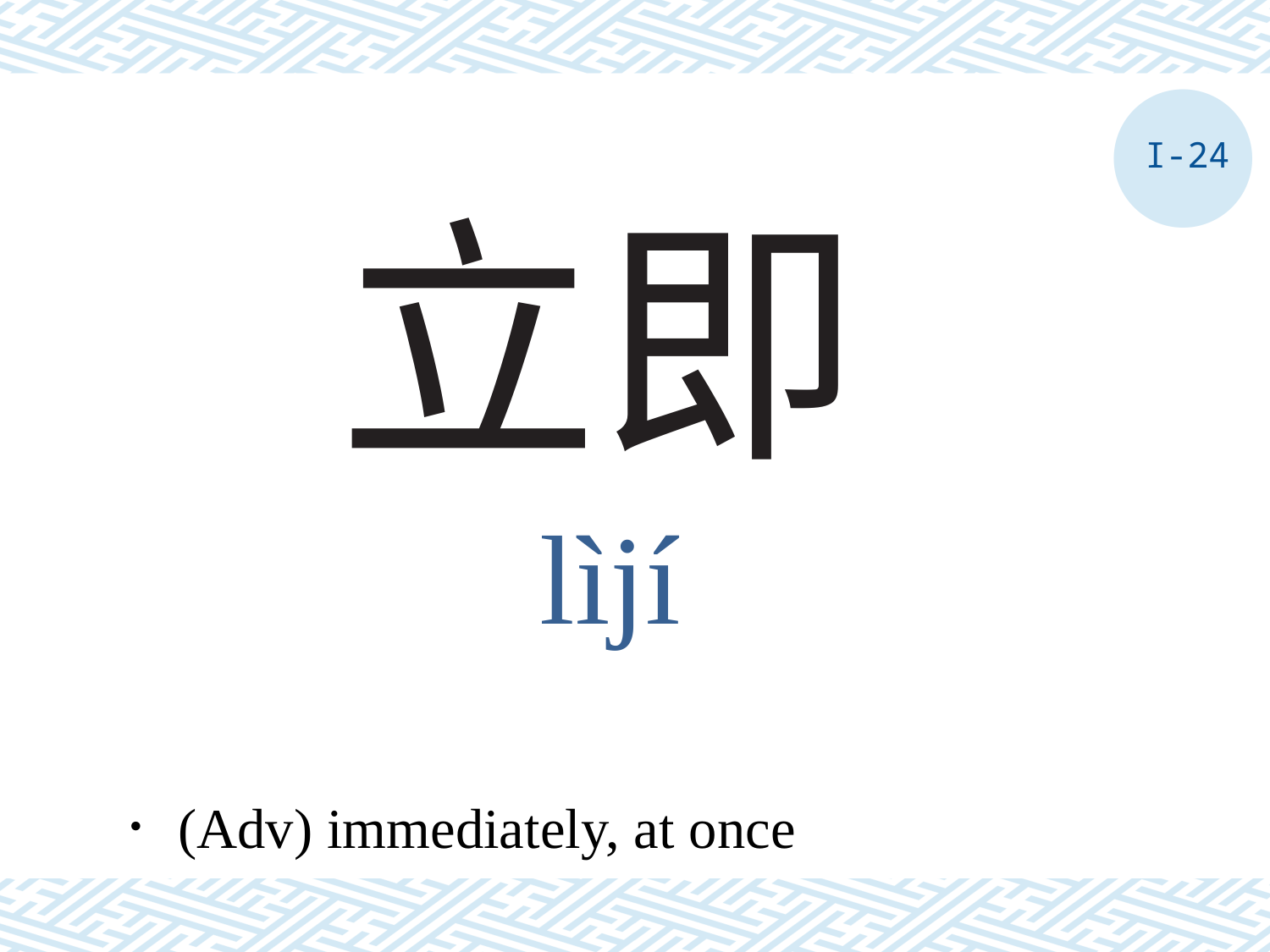

I-24

# 立即
lìjí
．(Adv) immediately, at once